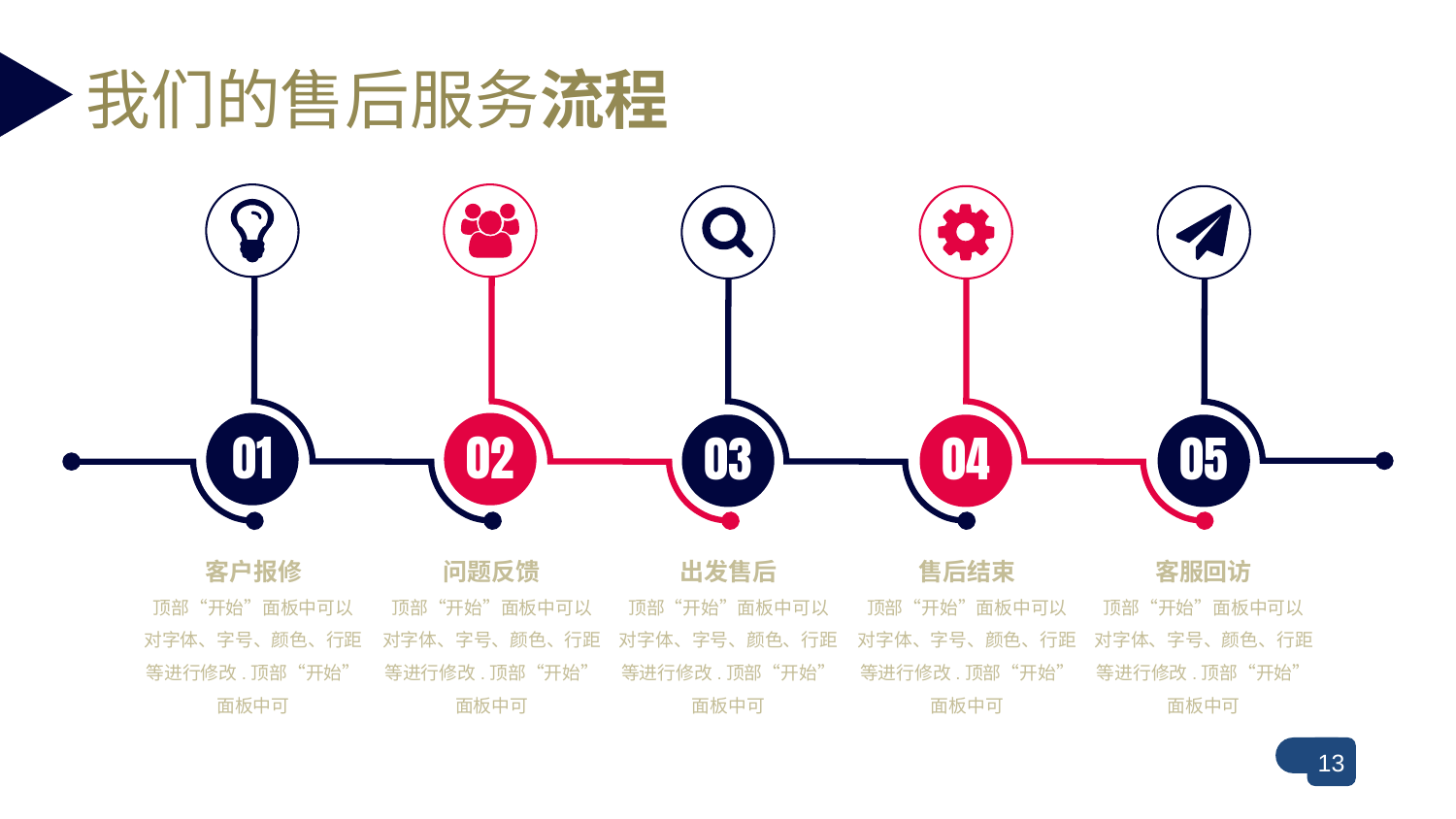

我们的售后服务流程

01
02
03
04
05
客户报修
顶部“开始”面板中可以
对字体、字号、颜色、行距等进行修改.顶部“开始”面板中可
问题反馈
顶部“开始”面板中可以
对字体、字号、颜色、行距等进行修改.顶部“开始”面板中可
出发售后
顶部“开始”面板中可以
对字体、字号、颜色、行距等进行修改.顶部“开始”面板中可
售后结束
顶部“开始”面板中可以
对字体、字号、颜色、行距等进行修改.顶部“开始”面板中可
客服回访
顶部“开始”面板中可以
对字体、字号、颜色、行距等进行修改.顶部“开始”面板中可
13